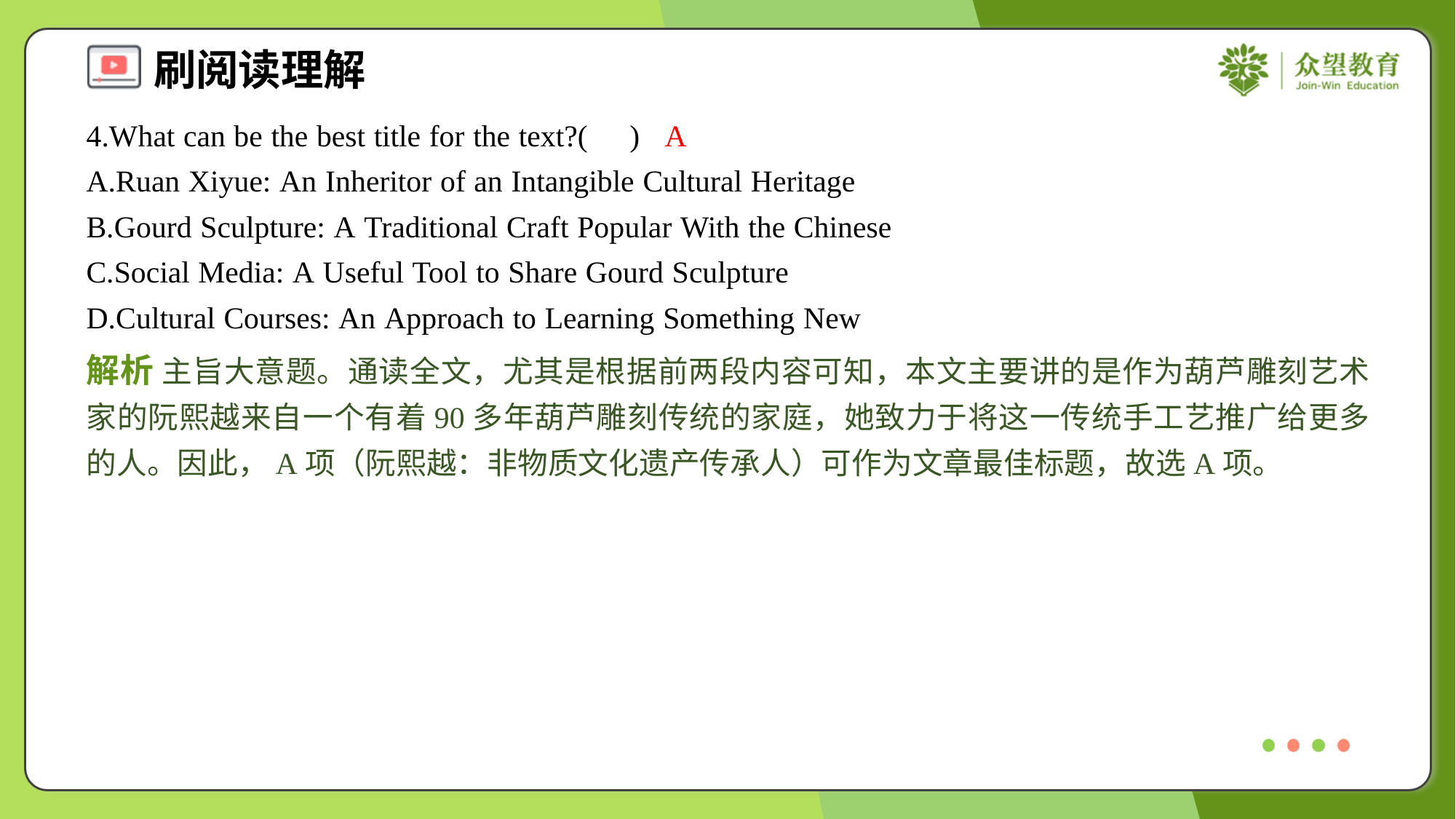

4.What can be the best title for the text?(     )
A
A.Ruan Xiyue: An Inheritor of an Intangible Cultural Heritage
B.Gourd Sculpture: A Traditional Craft Popular With the Chinese
C.Social Media: A Useful Tool to Share Gourd Sculpture
D.Cultural Courses: An Approach to Learning Something New
解析 主旨大意题。通读全文，尤其是根据前两段内容可知，本文主要讲的是作为葫芦雕刻艺术家的阮熙越来自一个有着90多年葫芦雕刻传统的家庭，她致力于将这一传统手工艺推广给更多的人。因此，A项（阮熙越：非物质文化遗产传承人）可作为文章最佳标题，故选A项。